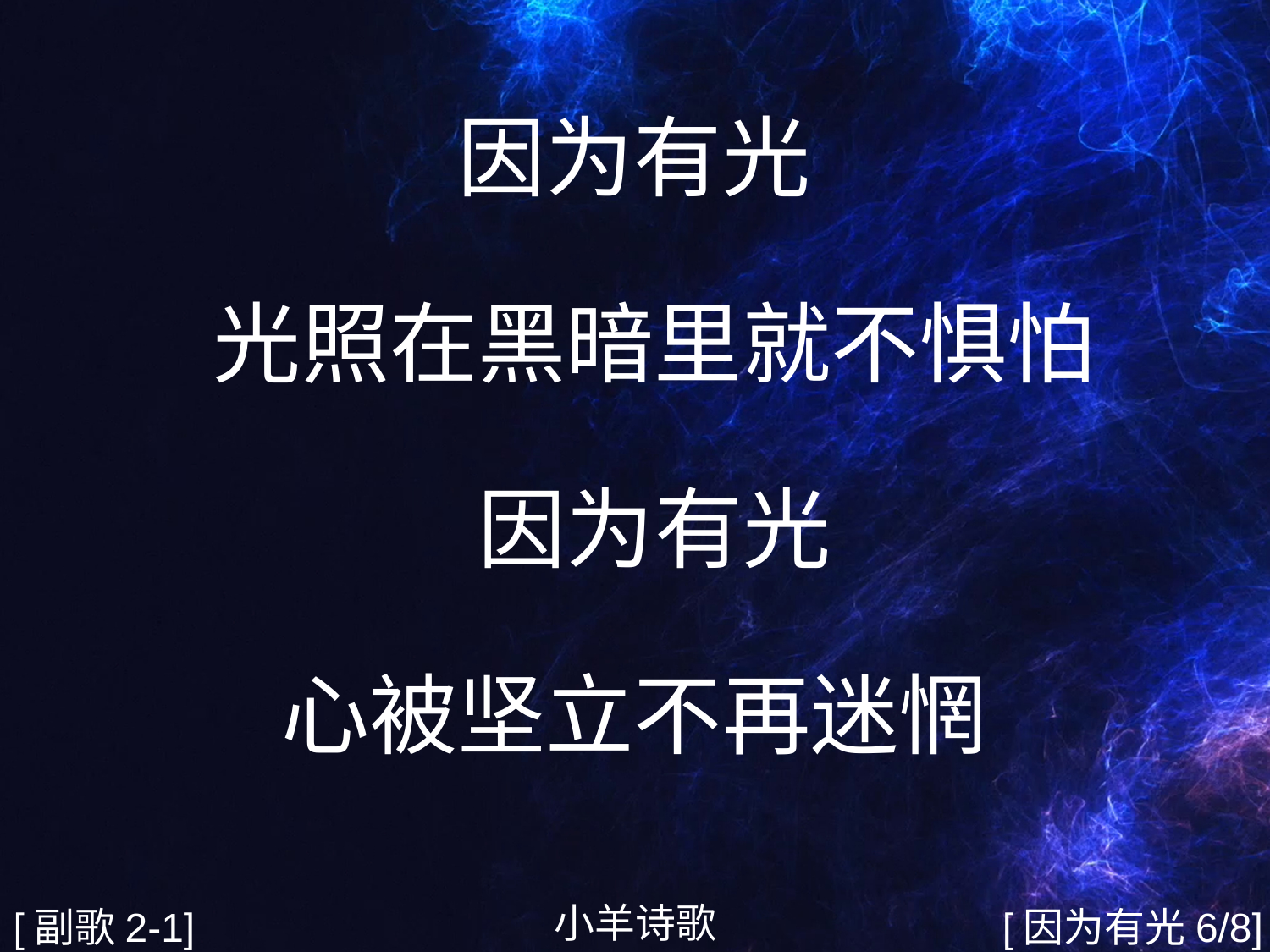

因为有光

 光照在黑暗里就不惧怕

 因为有光

心被坚立不再迷惘

#

小羊诗歌
[副歌2-1]
[因为有光6/8]